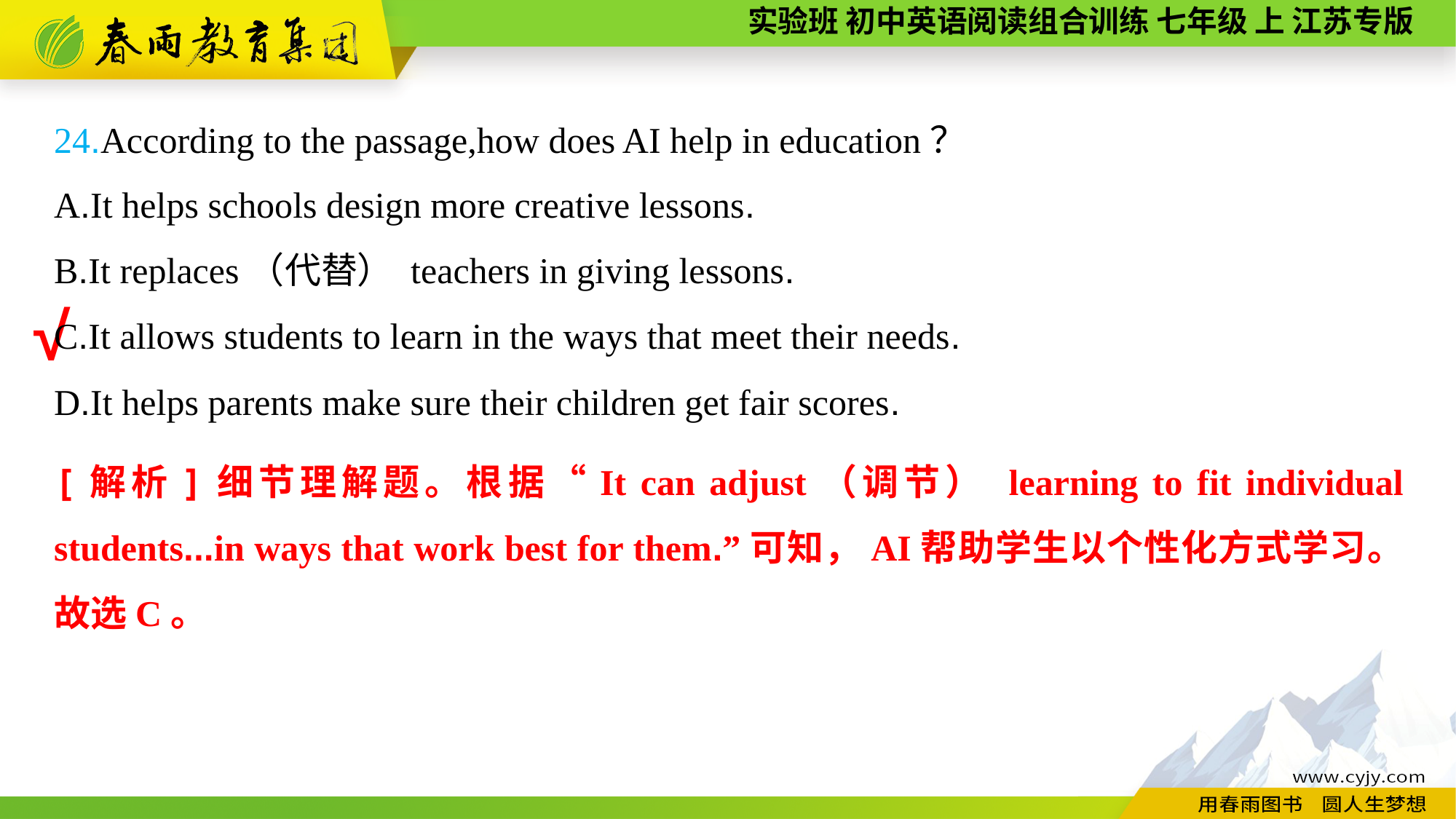

24.According to the passage,how does AI help in education？
A.It helps schools design more creative lessons.
B.It replaces（代替） teachers in giving lessons.
C.It allows students to learn in the ways that meet their needs.
D.It helps parents make sure their children get fair scores.
√
[解析]细节理解题。根据“It can adjust（调节） learning to fit individual students...in ways that work best for them.”可知，AI帮助学生以个性化方式学习。故选C。